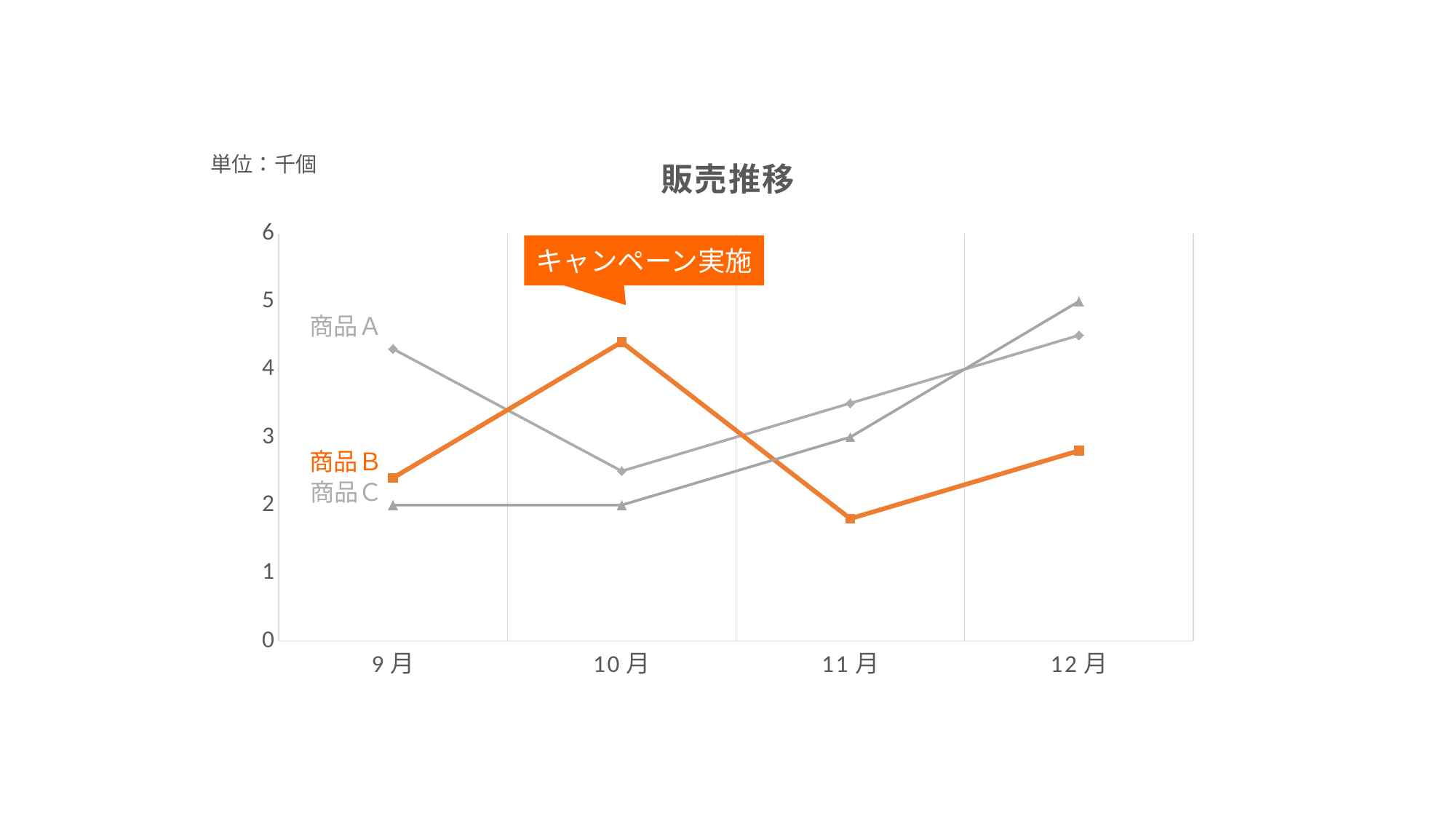

### Chart: 販売推移

| Category | 商品Ａ | 商品Ｂ | 商品Ｃ |
|---|---|---|---|
| 9月 | 4.3 | 2.4 | 2.0 |
| 10月 | 2.5 | 4.4 | 2.0 |
| 11月 | 3.5 | 1.8 | 3.0 |
| 12月 | 4.5 | 2.8 | 5.0 |
単位：千個
キャンペーン実施
商品Ａ
商品Ｂ
商品Ｃ